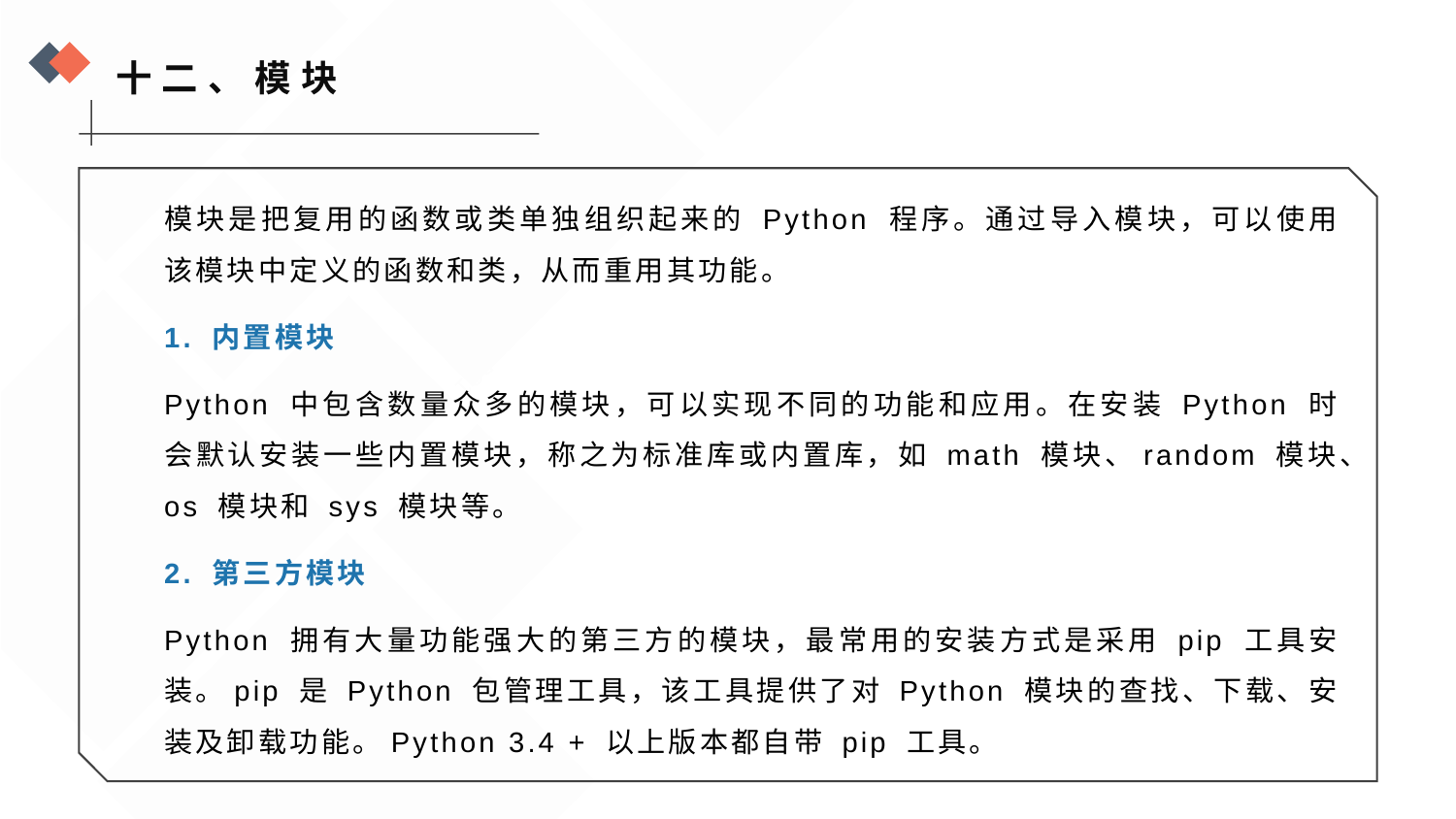

十二、模块

模块是把复用的函数或类单独组织起来的 Python 程序。通过导入模块，可以使用该模块中定义的函数和类，从而重用其功能。
1. 内置模块
Python 中包含数量众多的模块，可以实现不同的功能和应用。在安装 Python 时会默认安装一些内置模块，称之为标准库或内置库，如 math 模块、random 模块、os 模块和 sys 模块等。
2. 第三方模块
Python 拥有大量功能强大的第三方的模块，最常用的安装方式是采用 pip 工具安装。pip 是 Python 包管理工具，该工具提供了对 Python 模块的查找、下载、安装及卸载功能。Python 3.4 + 以上版本都自带 pip 工具。